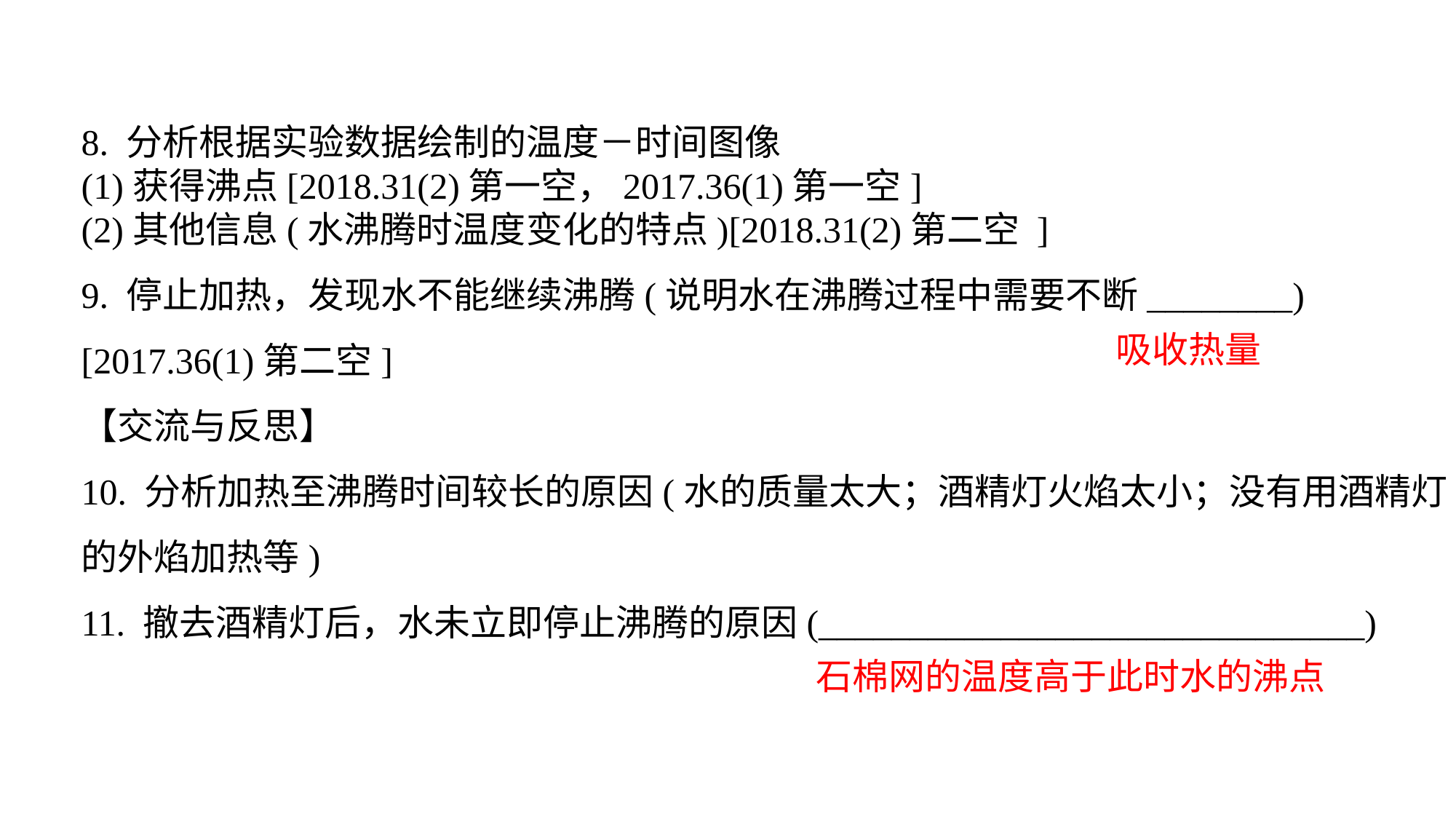

8. 分析根据实验数据绘制的温度－时间图像(1)获得沸点[2018.31(2)第一空，2017.36(1)第一空](2)其他信息(水沸腾时温度变化的特点)[2018.31(2)第二空 ]9. 停止加热，发现水不能继续沸腾(说明水在沸腾过程中需要不断________)
[2017.36(1)第二空]【交流与反思】10. 分析加热至沸腾时间较长的原因(水的质量太大；酒精灯火焰太小；没有用酒精灯的外焰加热等)11. 撤去酒精灯后，水未立即停止沸腾的原因(______________________________)
吸收热量
石棉网的温度高于此时水的沸点